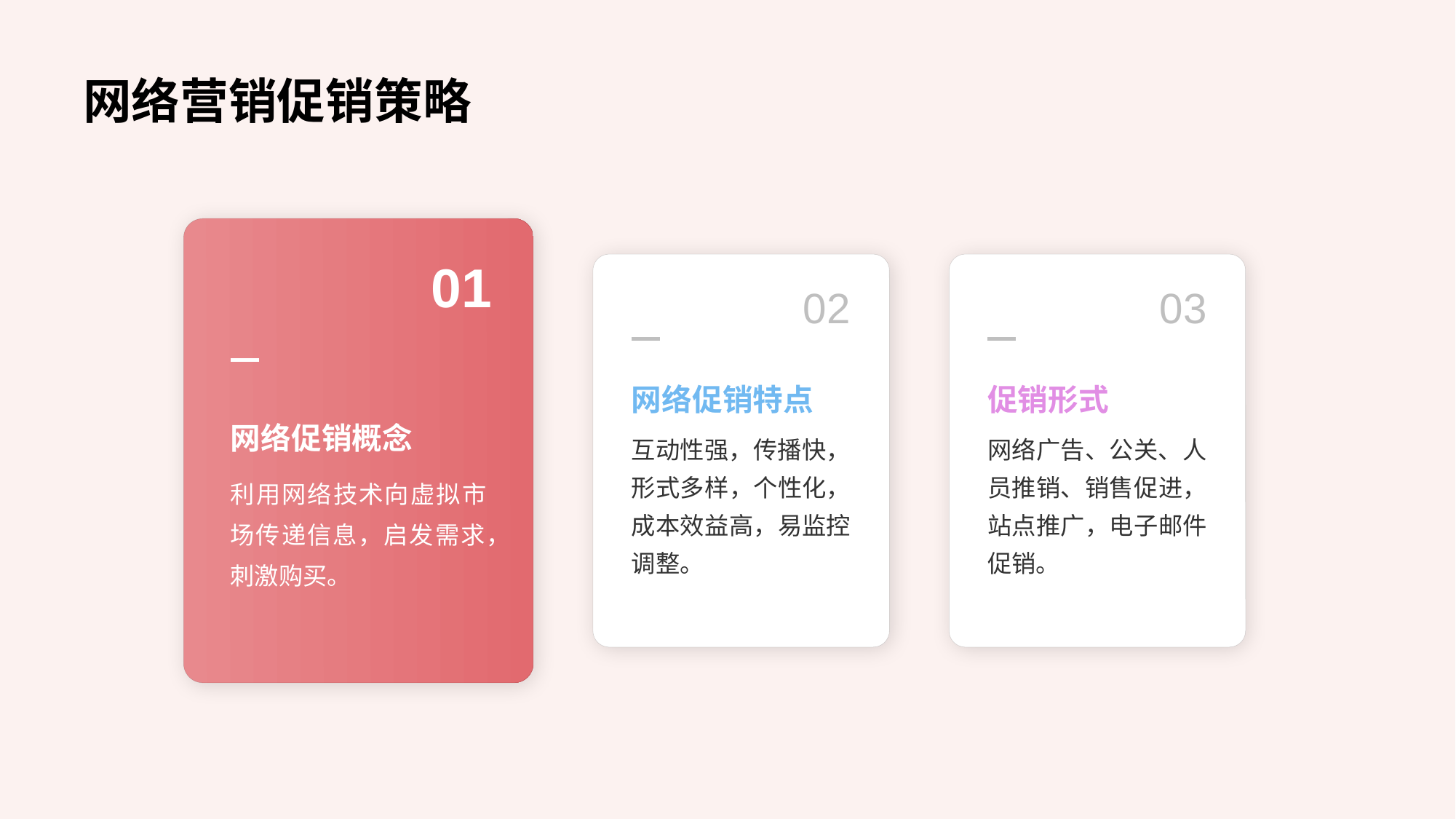

网络营销促销策略

01

02
03
网络促销特点
促销形式
网络促销概念
互动性强，传播快，形式多样，个性化，成本效益高，易监控调整。
网络广告、公关、人员推销、销售促进，站点推广，电子邮件促销。
利用网络技术向虚拟市场传递信息，启发需求，刺激购买。